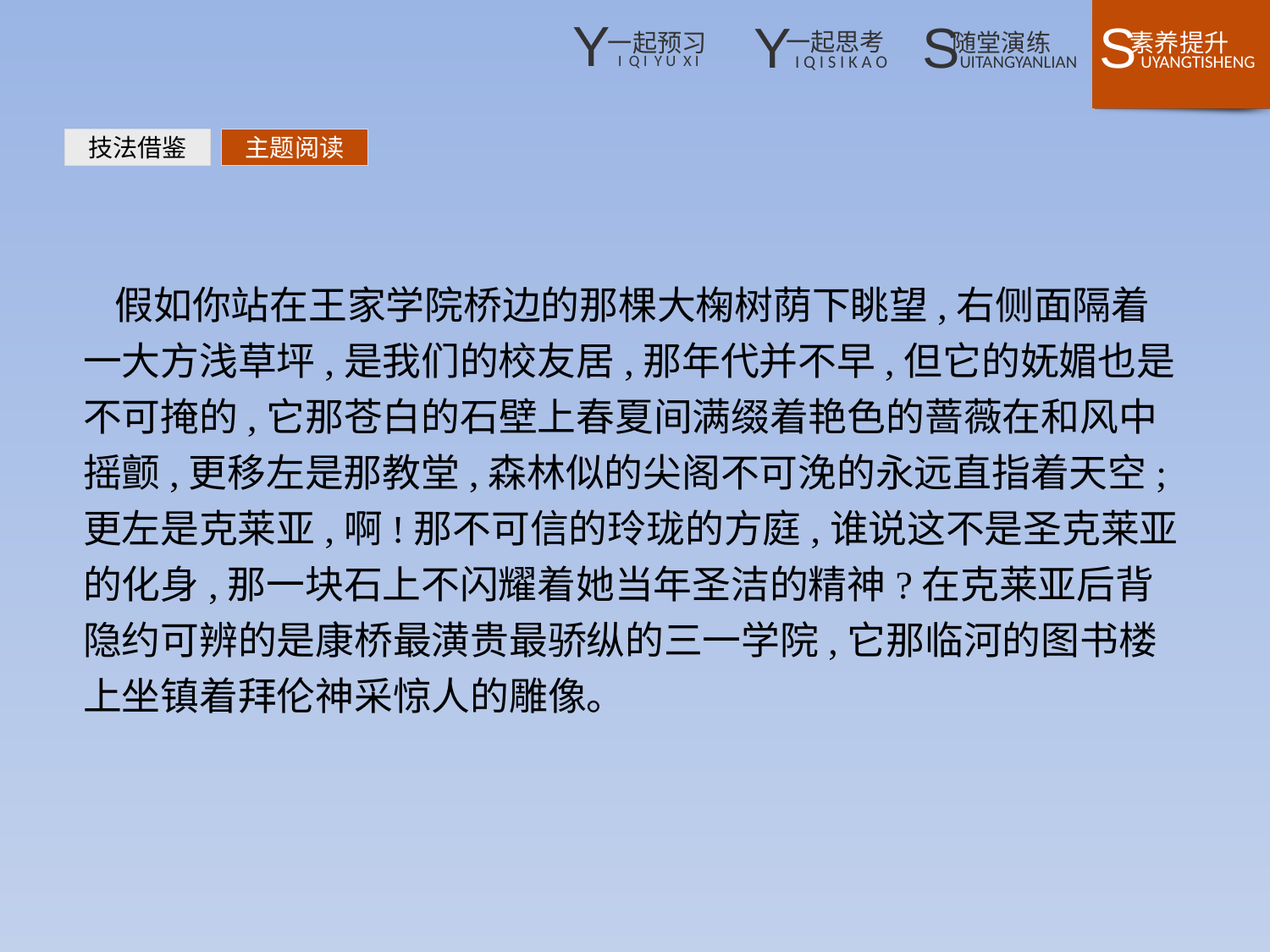

技法借鉴
主题阅读
假如你站在王家学院桥边的那棵大椈树荫下眺望,右侧面隔着一大方浅草坪,是我们的校友居,那年代并不早,但它的妩媚也是不可掩的,它那苍白的石壁上春夏间满缀着艳色的蔷薇在和风中摇颤,更移左是那教堂,森林似的尖阁不可浼的永远直指着天空;更左是克莱亚,啊!那不可信的玲珑的方庭,谁说这不是圣克莱亚的化身,那一块石上不闪耀着她当年圣洁的精神?在克莱亚后背隐约可辨的是康桥最潢贵最骄纵的三一学院,它那临河的图书楼上坐镇着拜伦神采惊人的雕像。